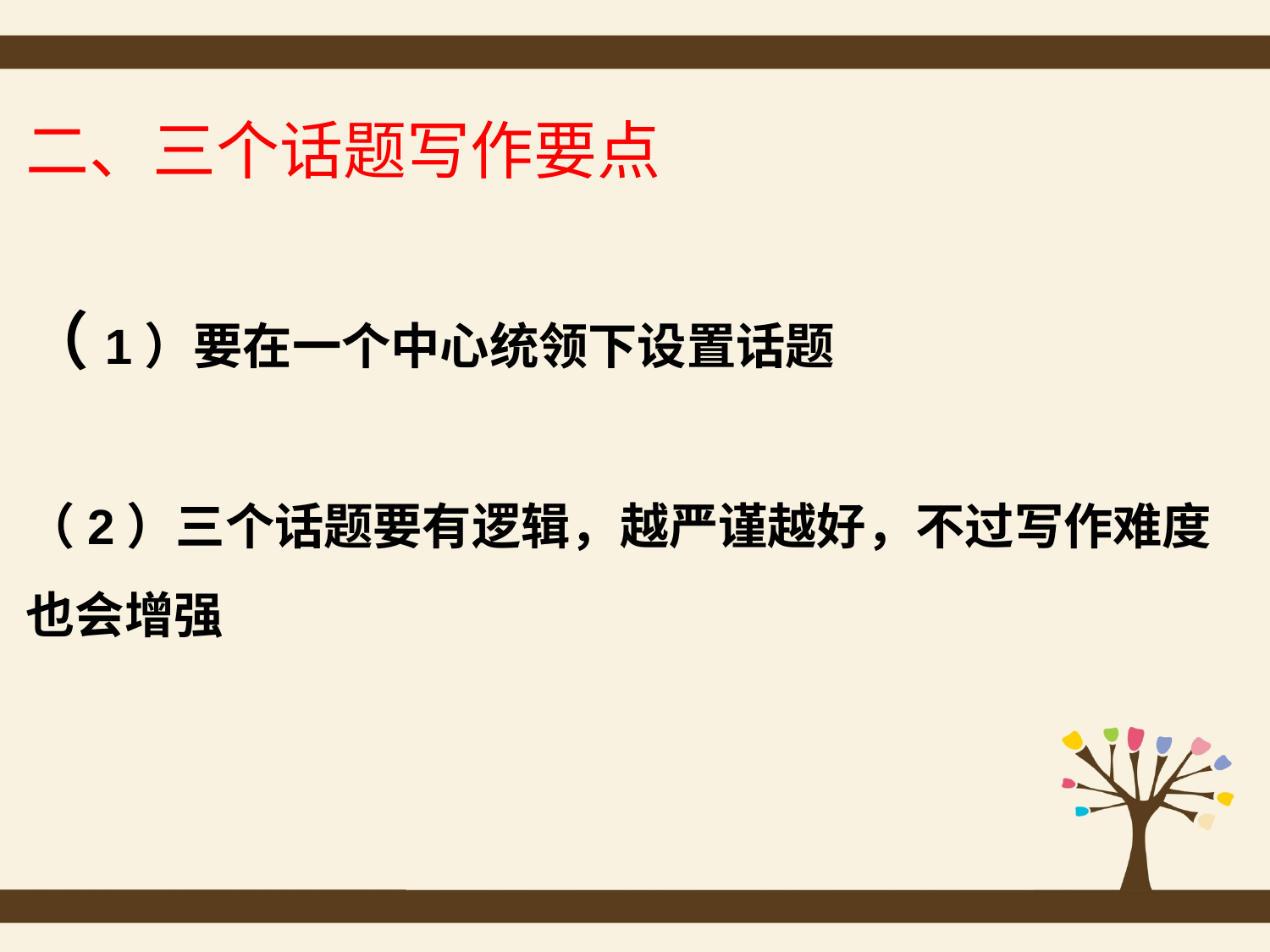

二、三个话题写作要点

（1）要在一个中心统领下设置话题

（2）三个话题要有逻辑，越严谨越好，不过写作难度也会增强